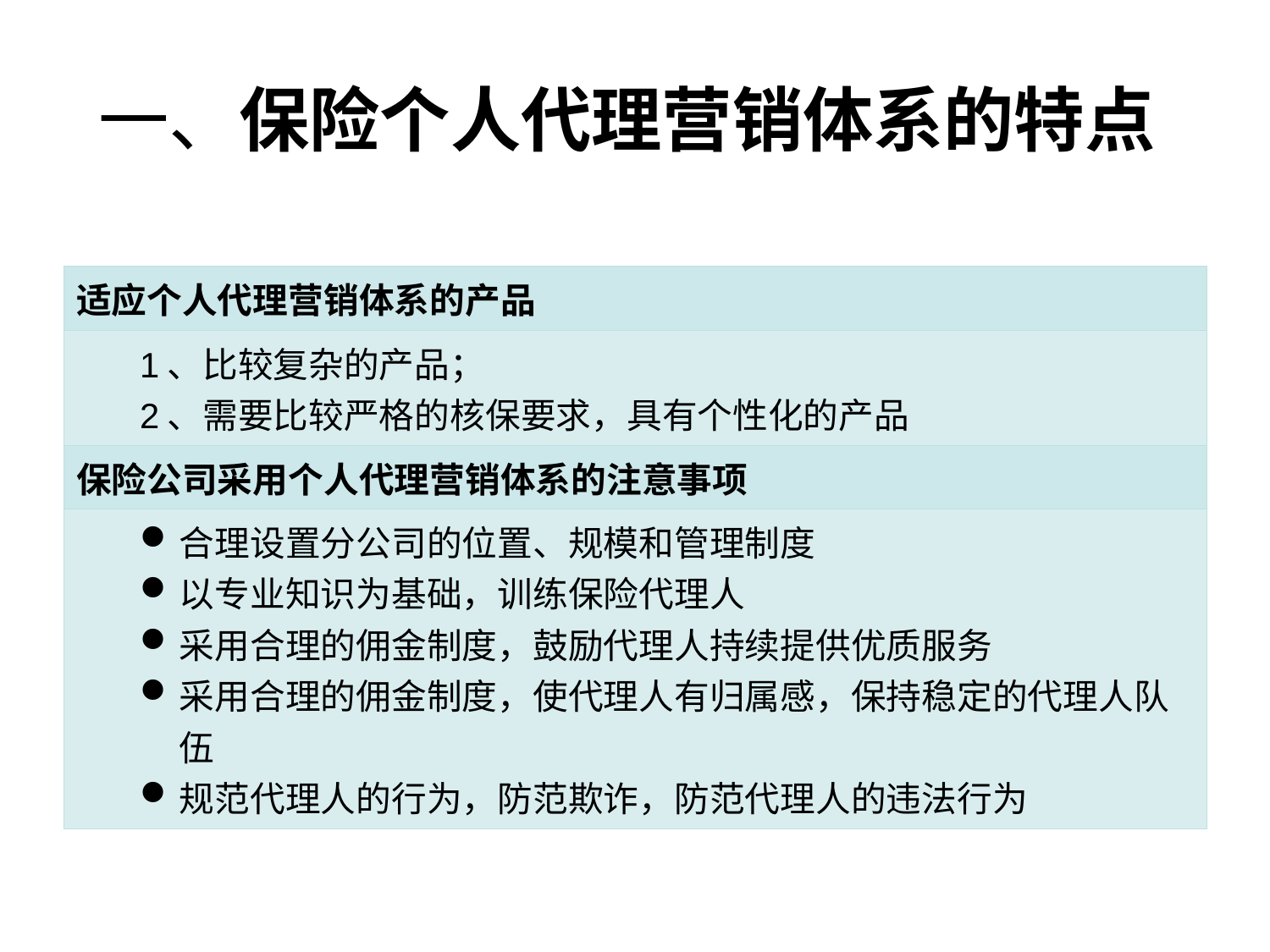

# 一、保险个人代理营销体系的特点
| 适应个人代理营销体系的产品 |
| --- |
| 1、比较复杂的产品； 2、需要比较严格的核保要求，具有个性化的产品 |
| 保险公司采用个人代理营销体系的注意事项 |
| 合理设置分公司的位置、规模和管理制度 以专业知识为基础，训练保险代理人 采用合理的佣金制度，鼓励代理人持续提供优质服务 采用合理的佣金制度，使代理人有归属感，保持稳定的代理人队伍 规范代理人的行为，防范欺诈，防范代理人的违法行为 |